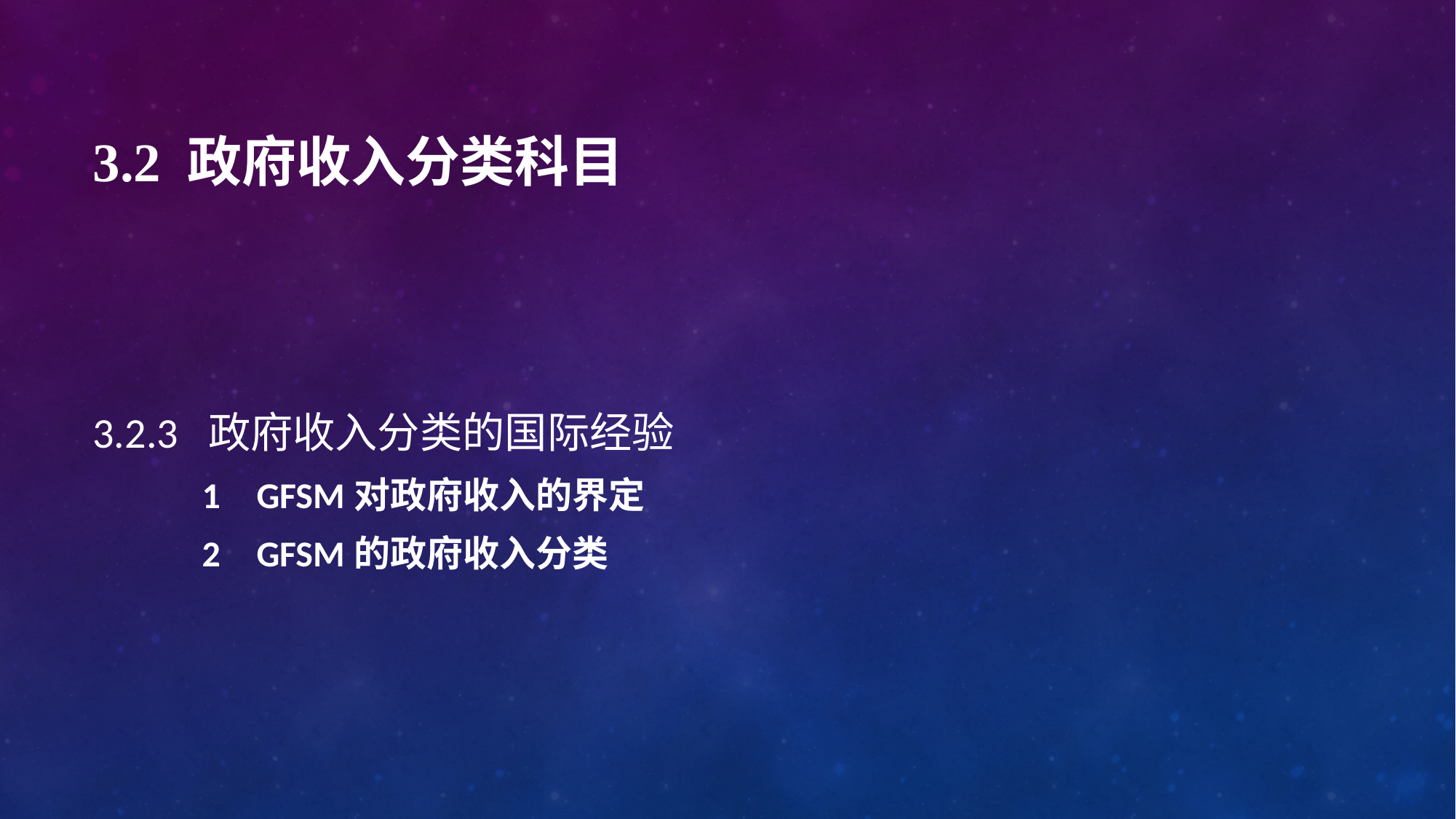

# 3.2 政府收入分类科目
3.2.3  政府收入分类的国际经验
GFSM对政府收入的界定
GFSM的政府收入分类